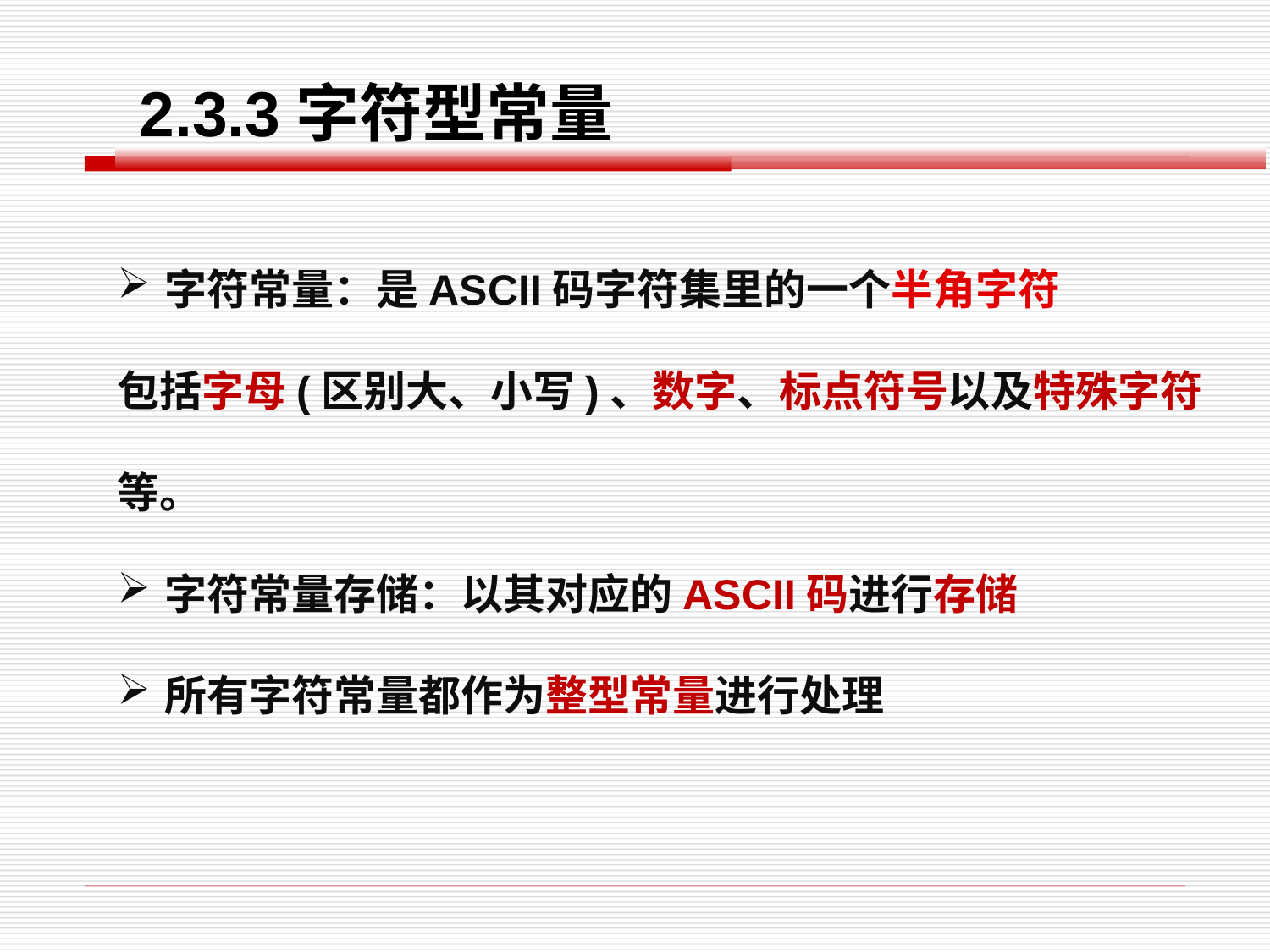

2.3.3字符型常量

字符常量：是ASCII码字符集里的一个半角字符
包括字母(区别大、小写)、数字、标点符号以及特殊字符等。
字符常量存储：以其对应的ASCII码进行存储
所有字符常量都作为整型常量进行处理